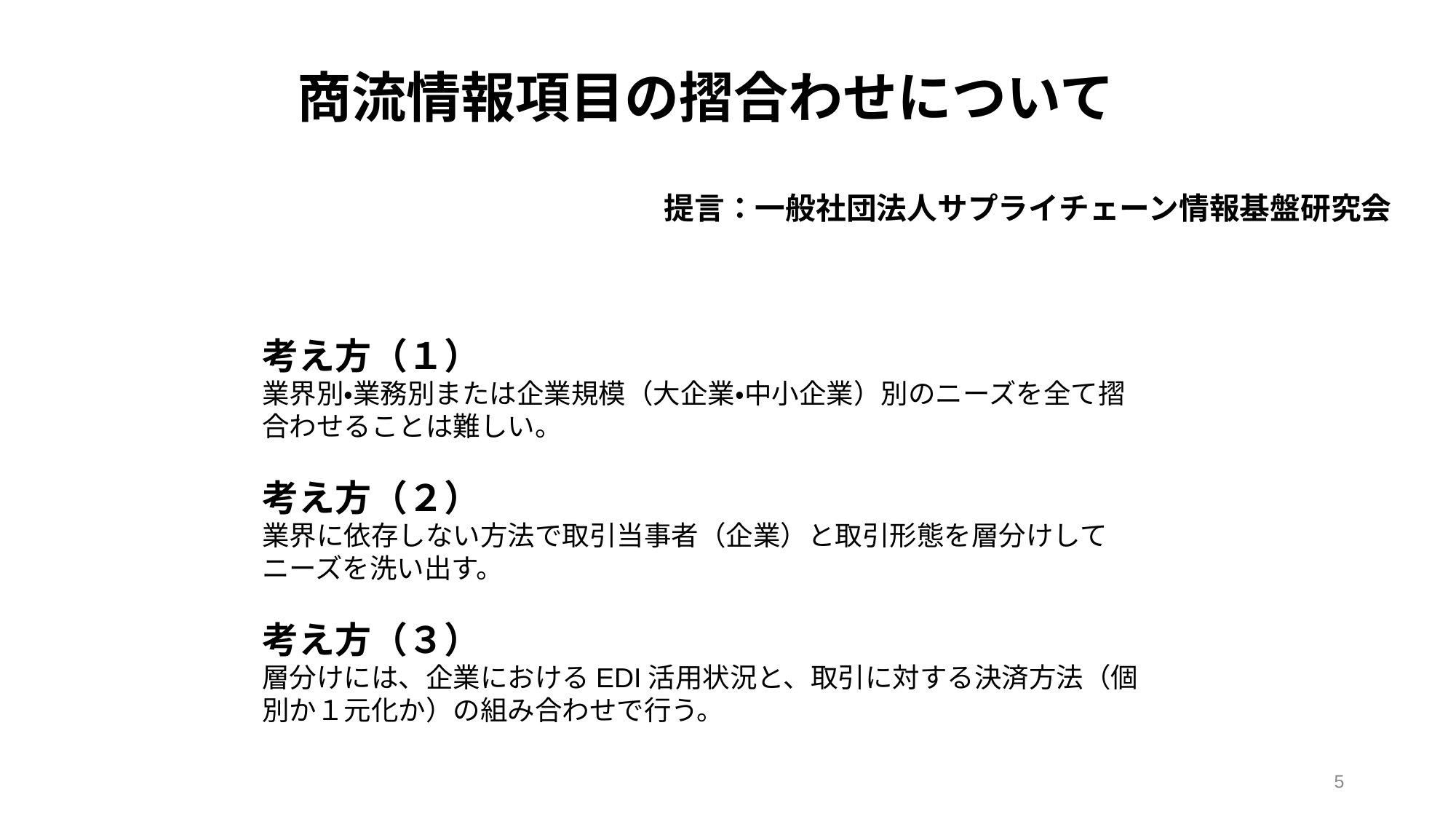

商流情報項目の摺合わせについて
提言：一般社団法人サプライチェーン情報基盤研究会
考え方（１）
業界別・業務別または企業規模（大企業・中小企業）別のニーズを全て摺合わせることは難しい。

考え方（２）
業界に依存しない方法で取引当事者（企業）と取引形態を層分けしてニーズを洗い出す。

考え方（３）
層分けには、企業におけるEDI活用状況と、取引に対する決済方法（個別か１元化か）の組み合わせで行う。
5